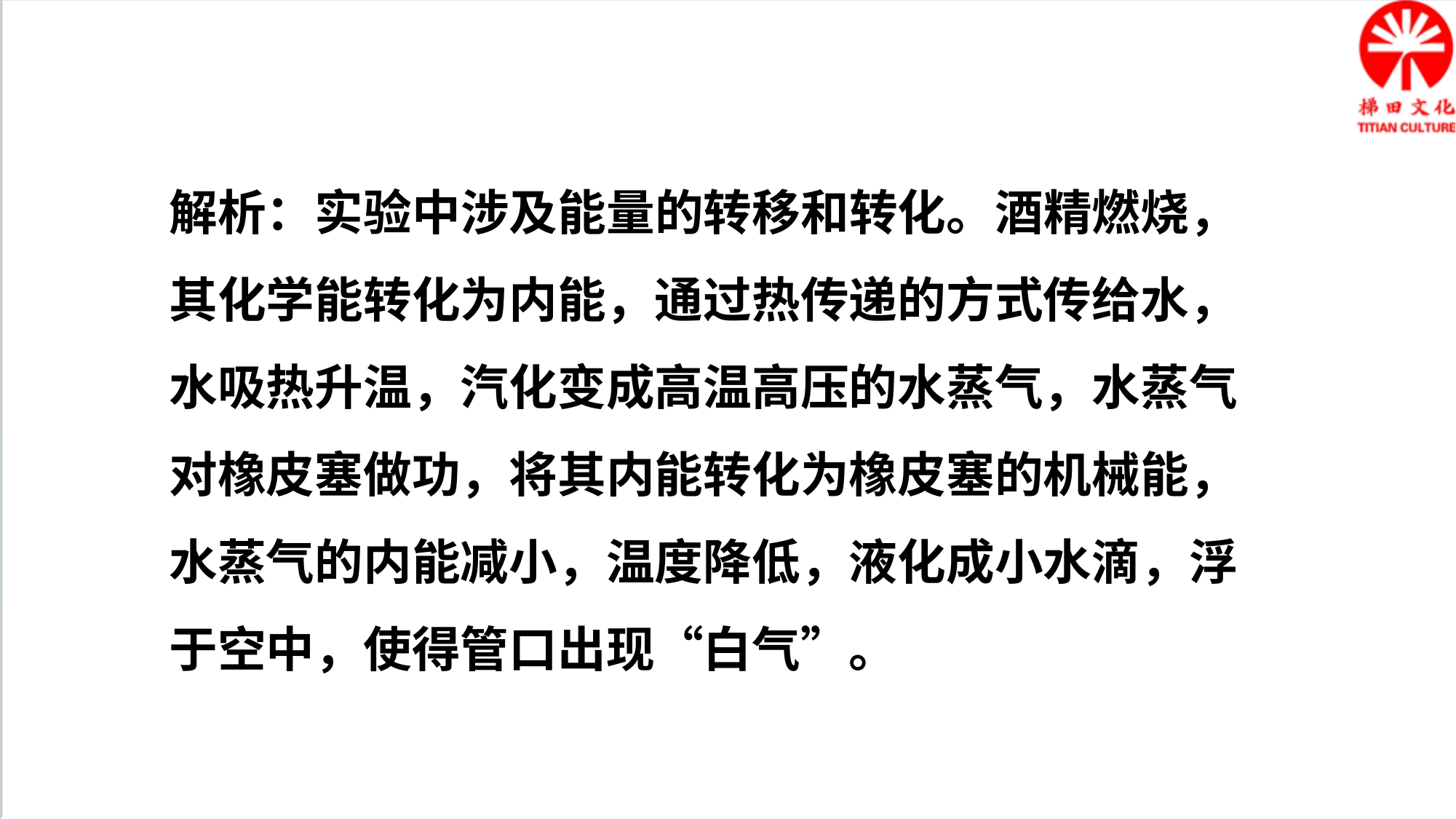

解析：实验中涉及能量的转移和转化。酒精燃烧，其化学能转化为内能，通过热传递的方式传给水，水吸热升温，汽化变成高温高压的水蒸气，水蒸气对橡皮塞做功，将其内能转化为橡皮塞的机械能，水蒸气的内能减小，温度降低，液化成小水滴，浮于空中，使得管口出现“白气”。